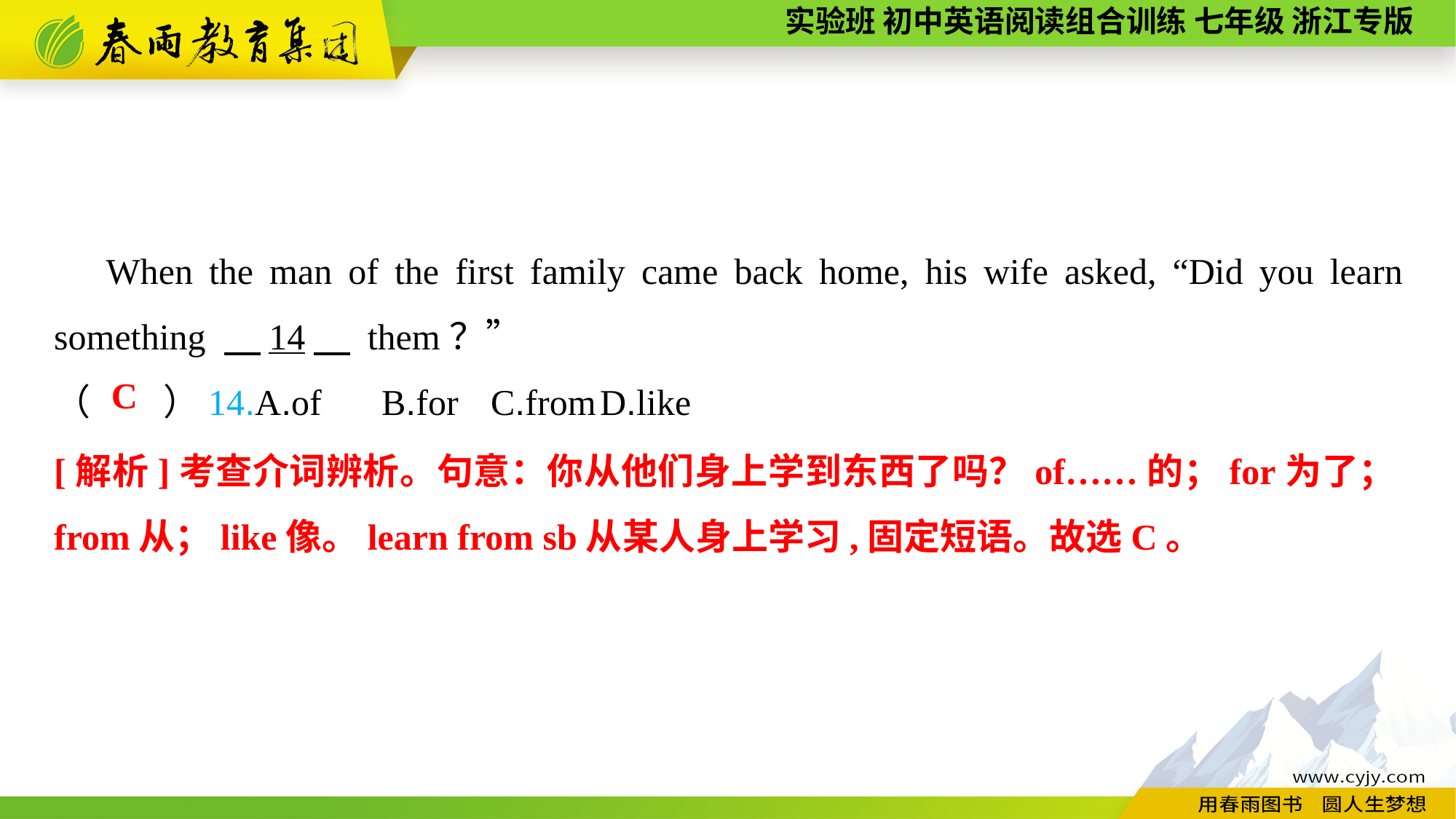

When the man of the first family came back home, his wife asked, “Did you learn something 　14　 them？”
（　　）14.A.of	B.for	C.from	D.like
C
[解析]考查介词辨析。句意：你从他们身上学到东西了吗？of……的；for为了；from从；like像。learn from sb从某人身上学习,固定短语。故选C。